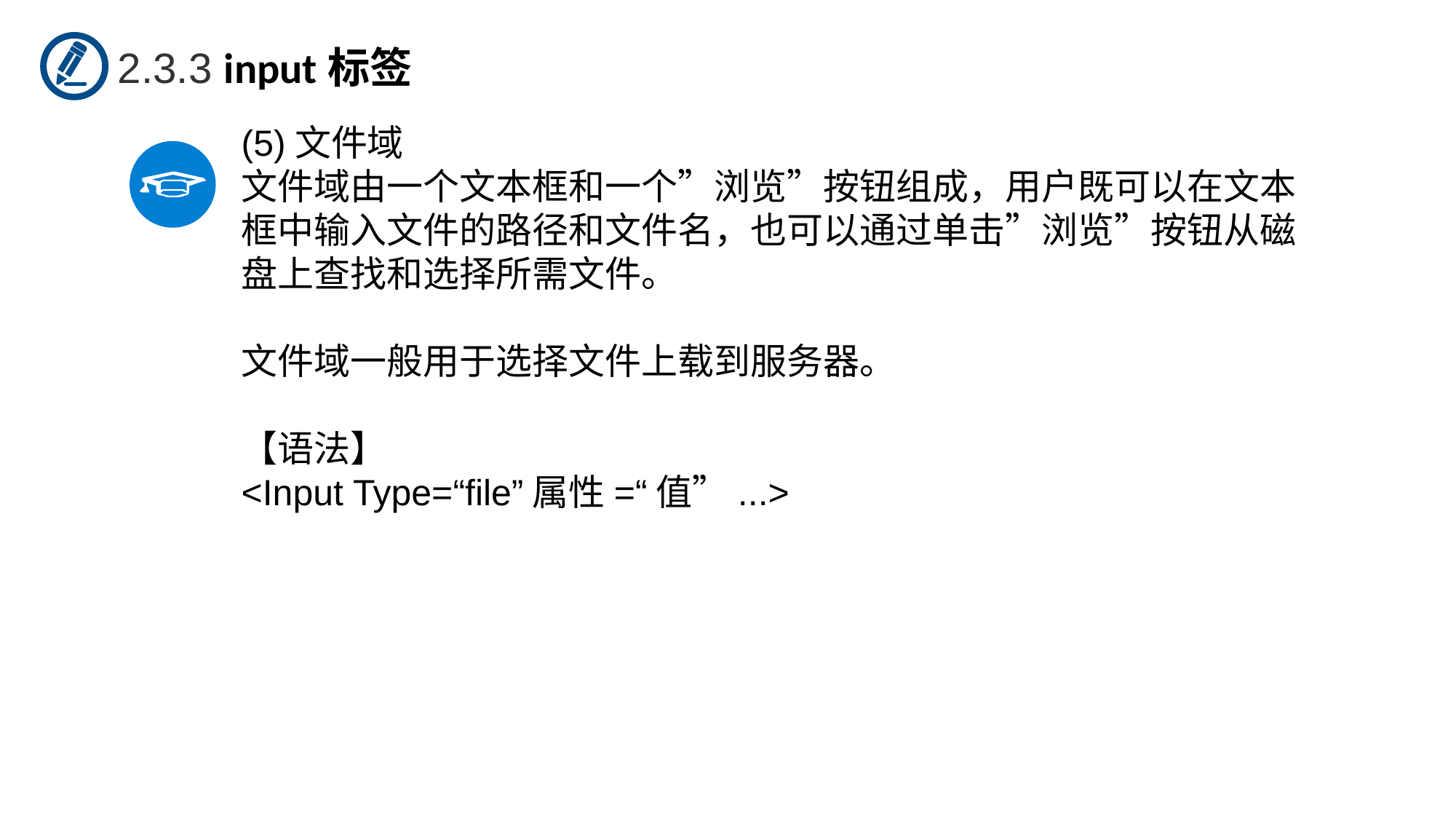

2.3.3 input标签
(5)文件域
文件域由一个文本框和一个”浏览”按钮组成，用户既可以在文本框中输入文件的路径和文件名，也可以通过单击”浏览”按钮从磁盘上查找和选择所需文件。

文件域一般用于选择文件上载到服务器。

【语法】
<Input Type=“file”属性=“值”...>